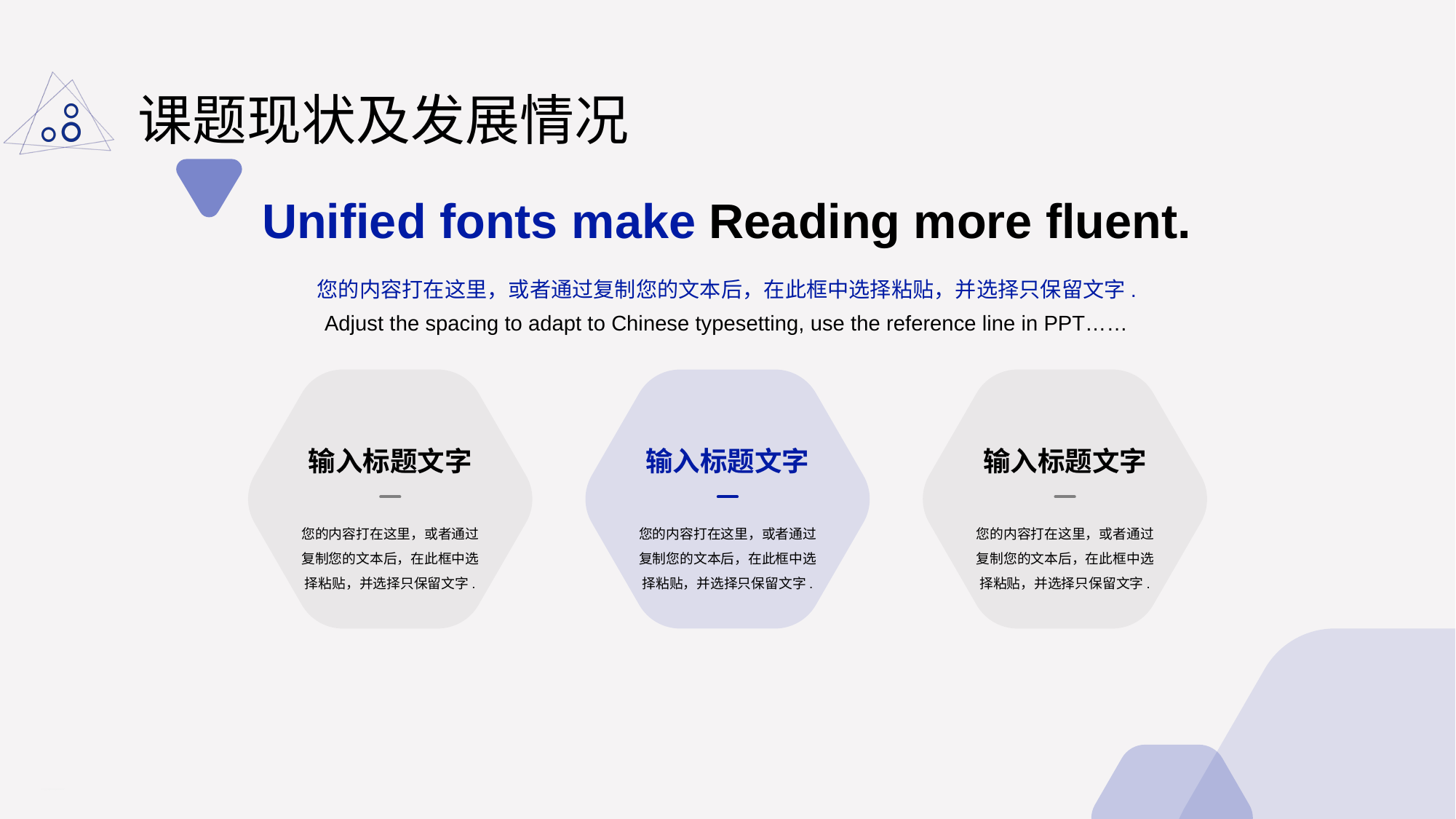

# 课题现状及发展情况

Unified fonts make Reading more fluent.
您的内容打在这里，或者通过复制您的文本后，在此框中选择粘贴，并选择只保留文字.
Adjust the spacing to adapt to Chinese typesetting, use the reference line in PPT……

输入标题文字
您的内容打在这里，或者通过复制您的文本后，在此框中选择粘贴，并选择只保留文字.

输入标题文字
您的内容打在这里，或者通过复制您的文本后，在此框中选择粘贴，并选择只保留文字.

输入标题文字
您的内容打在这里，或者通过复制您的文本后，在此框中选择粘贴，并选择只保留文字.
PPT下载 http://www.1ppt.com/xiazai/